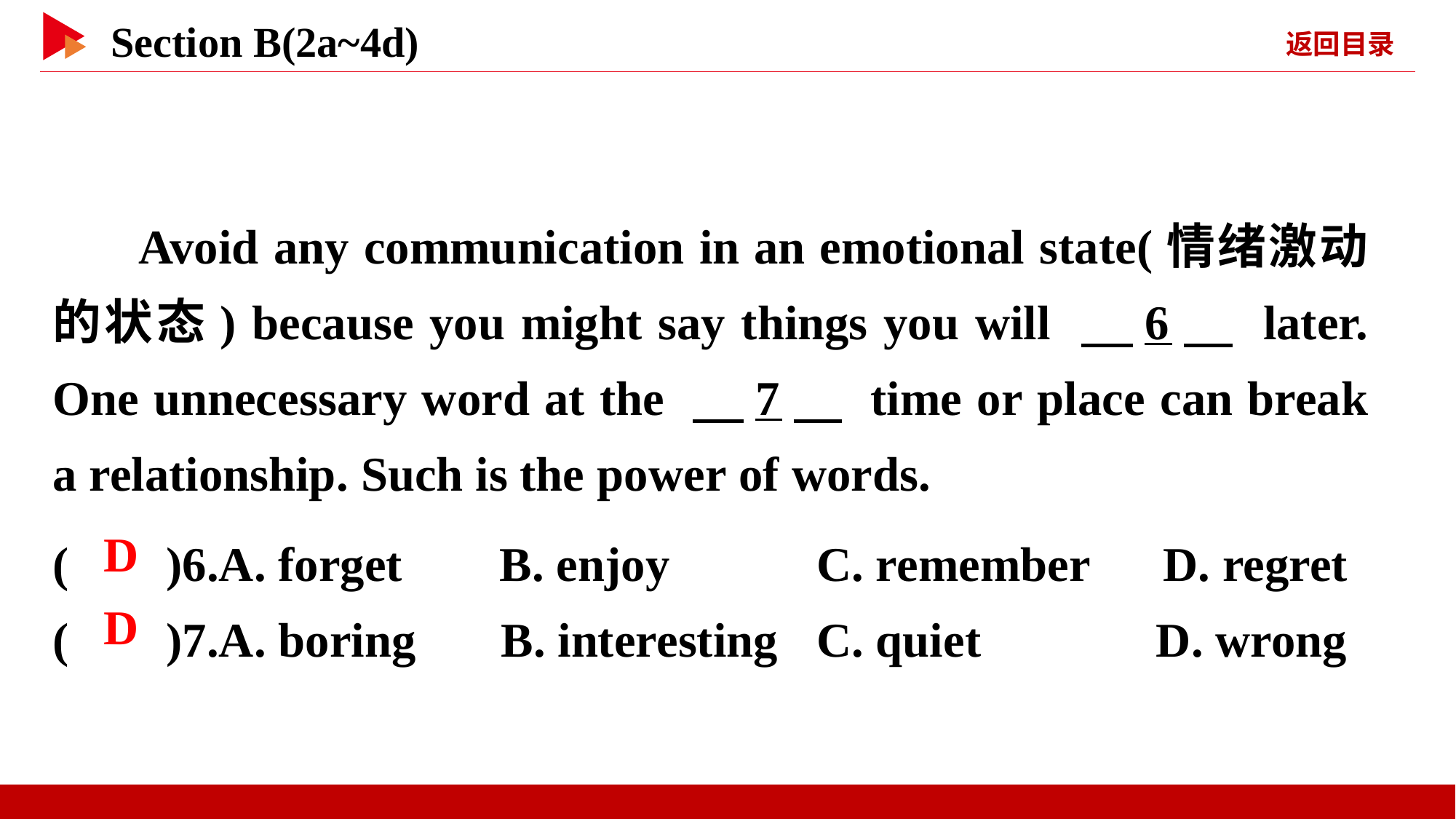

Avoid any communication in an emotional state(情绪激动的状态) because you might say things you will 　6　 later. One unnecessary word at the 　7　 time or place can break a relationship. Such is the power of words.
(        )6.A. forget        B. enjoy		C. remember      D. regret
(        )7.A. boring       B. interesting	C. quiet      	 D. wrong
   D
   D